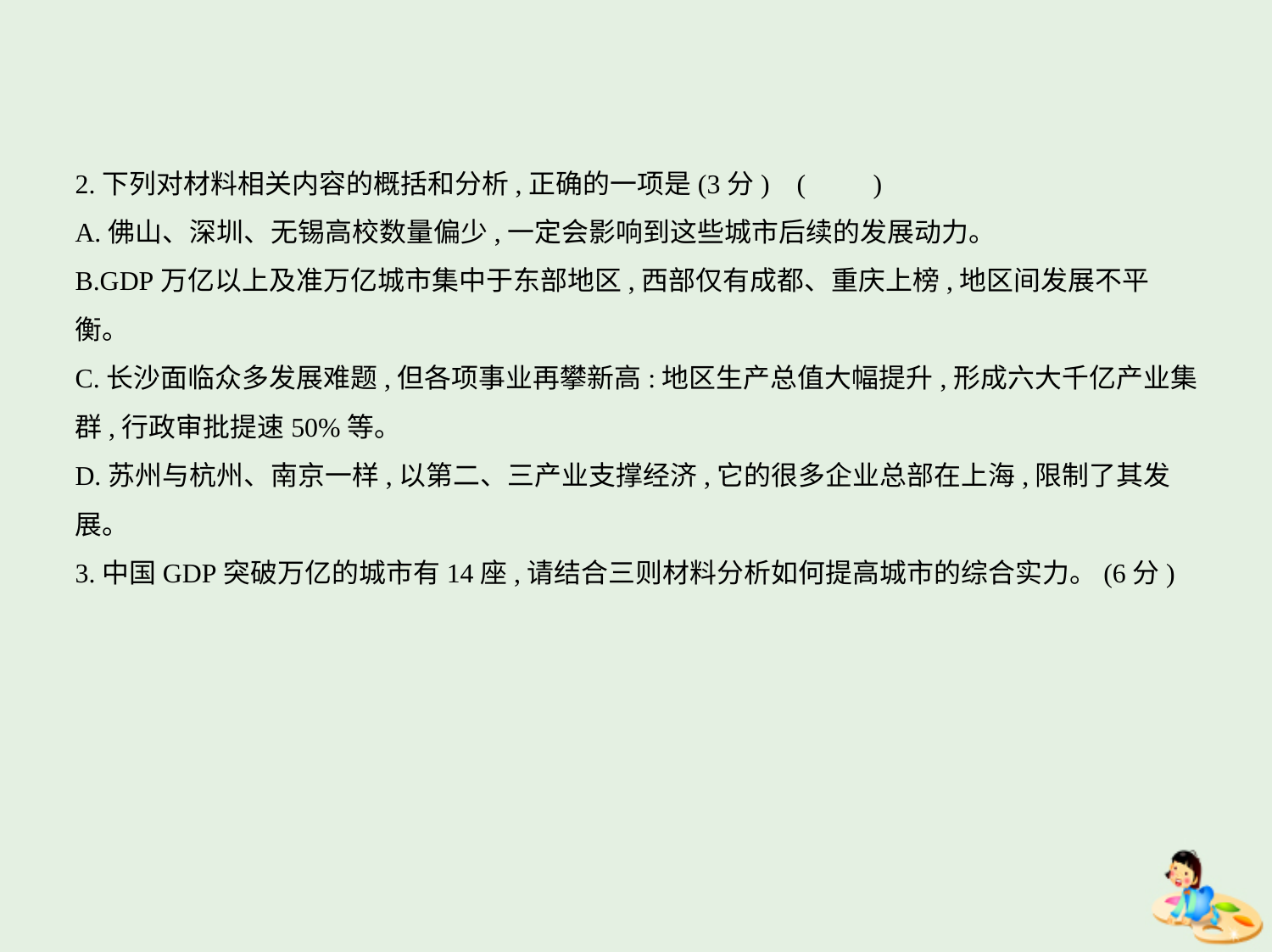

2.下列对材料相关内容的概括和分析,正确的一项是(3分) (　　)
A.佛山、深圳、无锡高校数量偏少,一定会影响到这些城市后续的发展动力。
B.GDP万亿以上及准万亿城市集中于东部地区,西部仅有成都、重庆上榜,地区间发展不平
衡。
C.长沙面临众多发展难题,但各项事业再攀新高:地区生产总值大幅提升,形成六大千亿产业集
群,行政审批提速50%等。
D.苏州与杭州、南京一样,以第二、三产业支撑经济,它的很多企业总部在上海,限制了其发
展。
3.中国GDP突破万亿的城市有14座,请结合三则材料分析如何提高城市的综合实力。(6分)